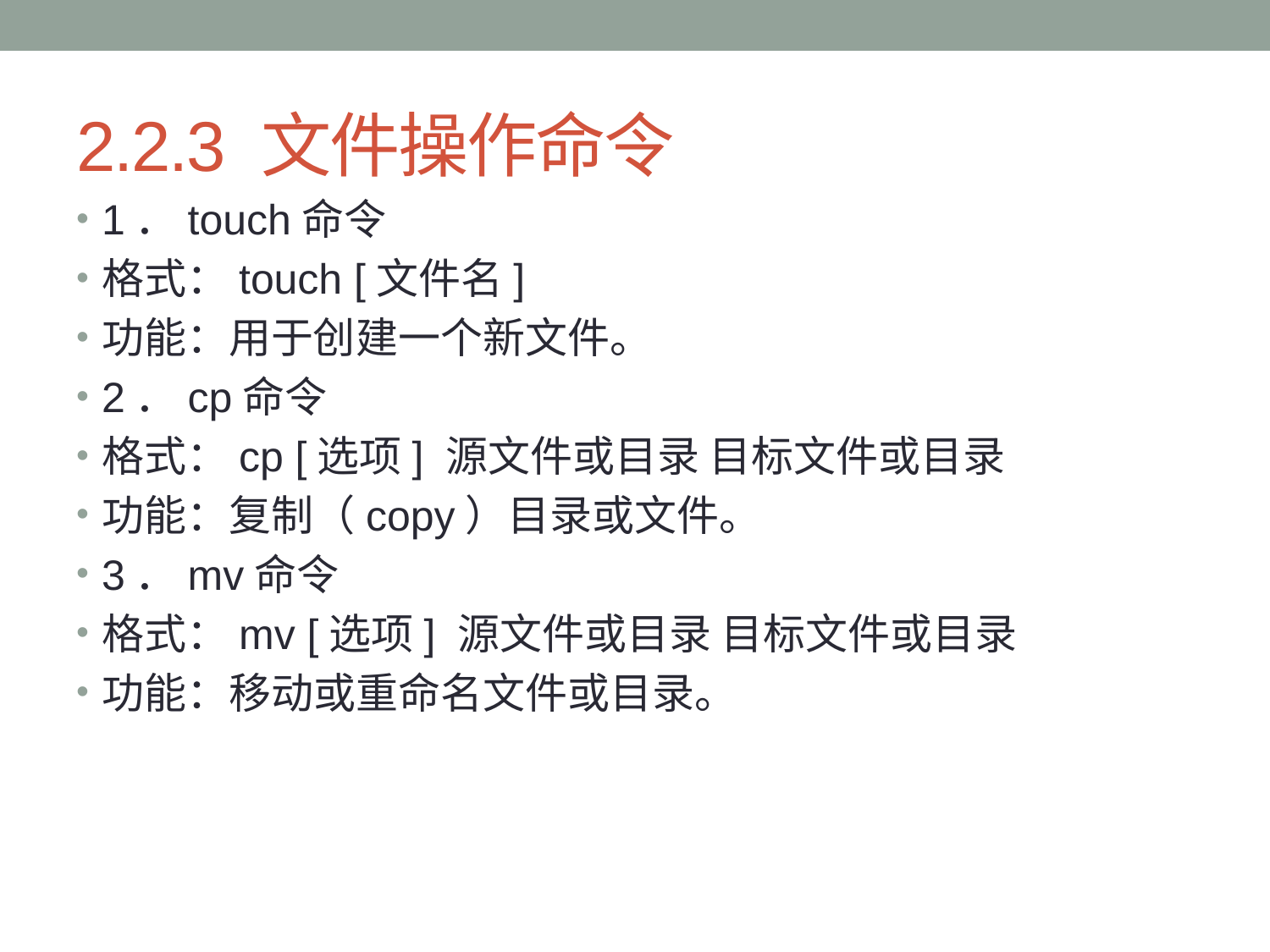

# 2.2.3 文件操作命令
1．touch命令
格式：touch [文件名]
功能：用于创建一个新文件。
2．cp命令
格式：cp [选项] 源文件或目录 目标文件或目录
功能：复制（copy）目录或文件。
3．mv命令
格式：mv [选项] 源文件或目录 目标文件或目录
功能：移动或重命名文件或目录。